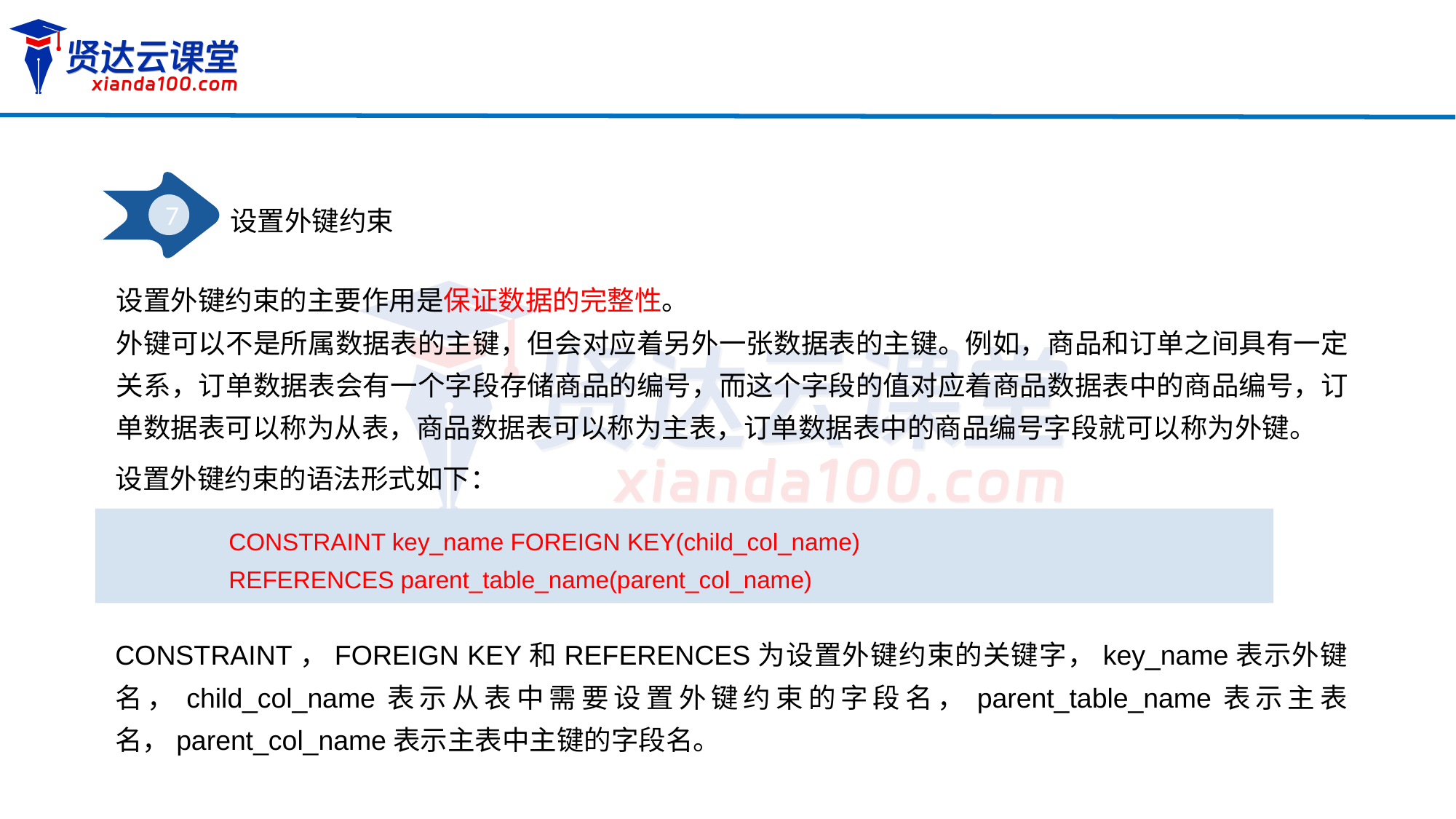

7
设置外键约束
设置外键约束的主要作用是保证数据的完整性。
外键可以不是所属数据表的主键，但会对应着另外一张数据表的主键。例如，商品和订单之间具有一定关系，订单数据表会有一个字段存储商品的编号，而这个字段的值对应着商品数据表中的商品编号，订单数据表可以称为从表，商品数据表可以称为主表，订单数据表中的商品编号字段就可以称为外键。
设置外键约束的语法形式如下：

CONSTRAINT key_name FOREIGN KEY(child_col_name)
REFERENCES parent_table_name(parent_col_name)
CONSTRAINT，FOREIGN KEY和REFERENCES为设置外键约束的关键字，key_name表示外键名，child_col_name表示从表中需要设置外键约束的字段名，parent_table_name表示主表名，parent_col_name表示主表中主键的字段名。